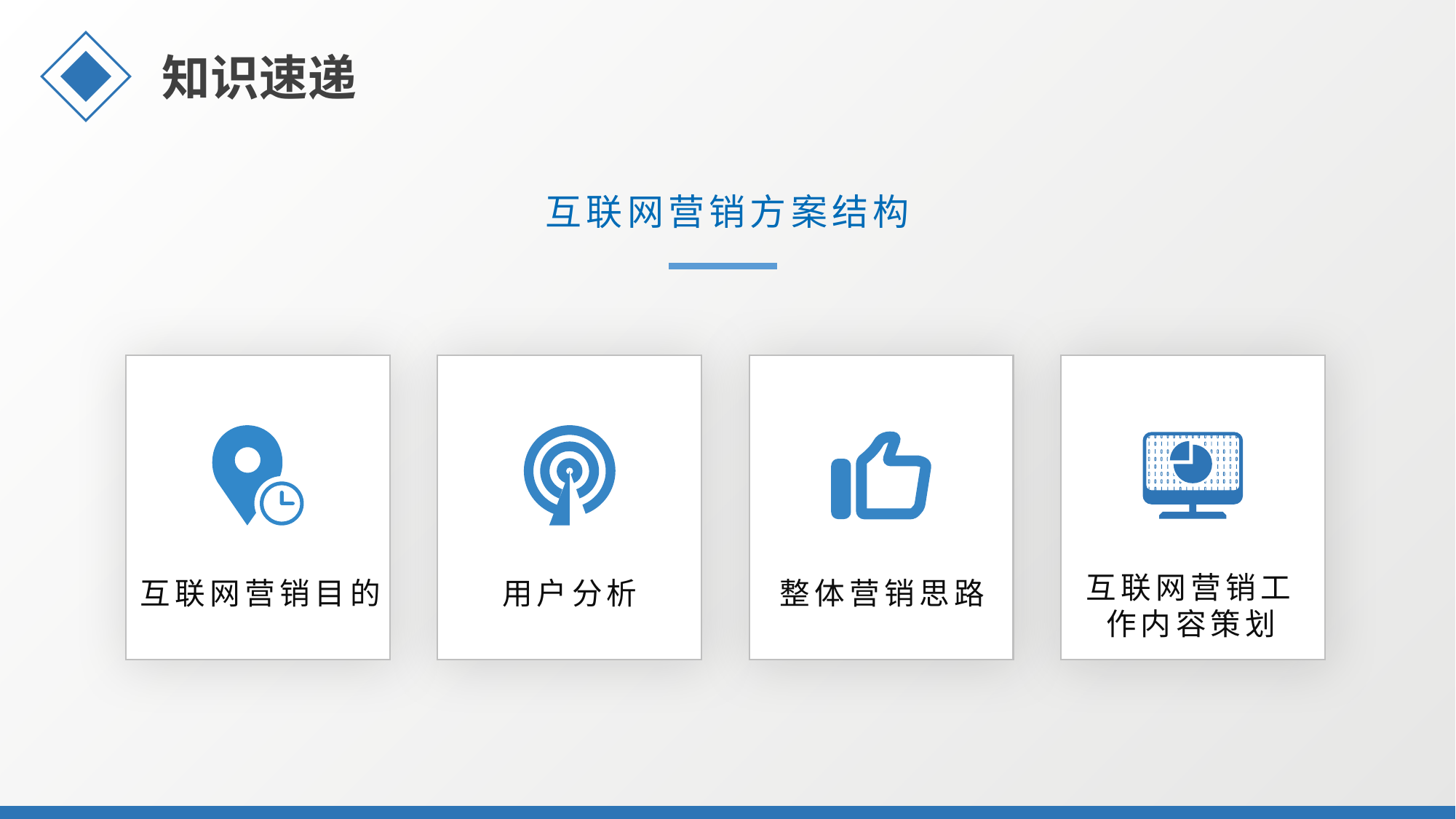

知识速递
互联网营销方案结构

互联网营销工作内容策划
互联网营销目的
用户分析
整体营销思路